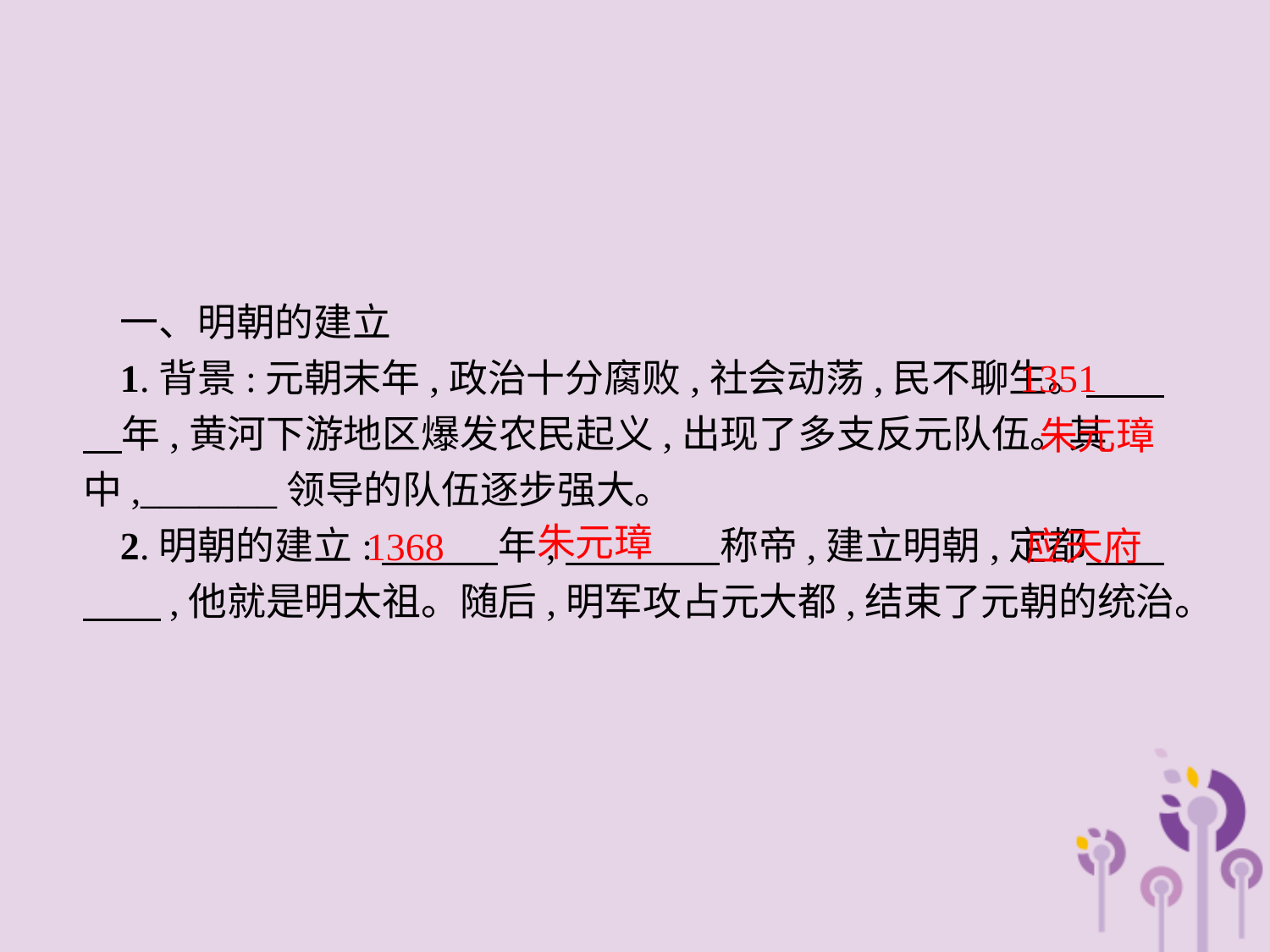

一、明朝的建立
1.背景:元朝末年,政治十分腐败,社会动荡,民不聊生。　　　年,黄河下游地区爆发农民起义,出现了多支反元队伍。其中,_______领导的队伍逐步强大。
2.明朝的建立:　　　年,　　　　称帝,建立明朝,定都　　　　,他就是明太祖。随后,明军攻占元大都,结束了元朝的统治。
1351
朱元璋
朱元璋
1368
应天府